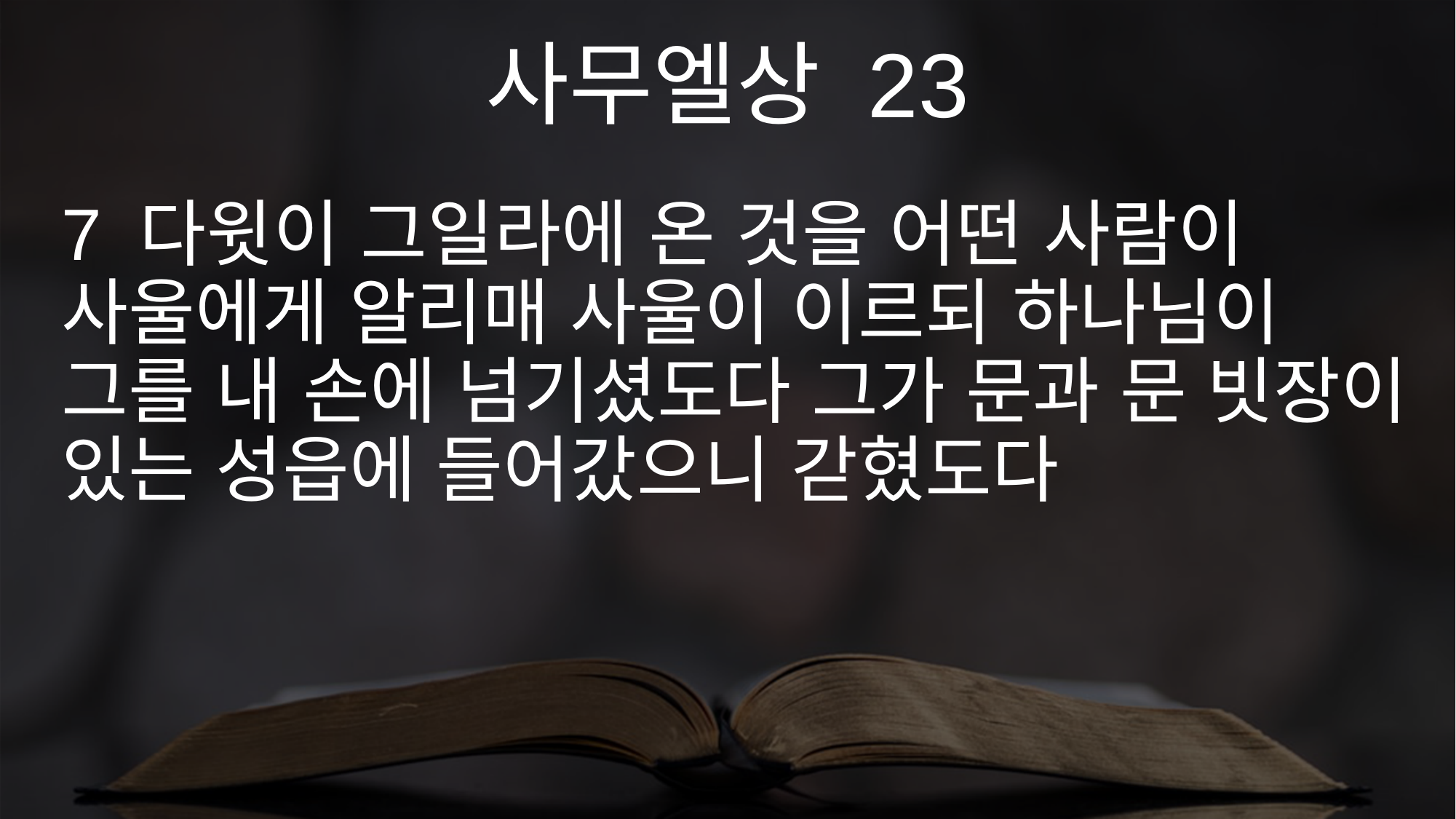

사무엘상 23
7 다윗이 그일라에 온 것을 어떤 사람이 사울에게 알리매 사울이 이르되 하나님이 그를 내 손에 넘기셨도다 그가 문과 문 빗장이 있는 성읍에 들어갔으니 갇혔도다